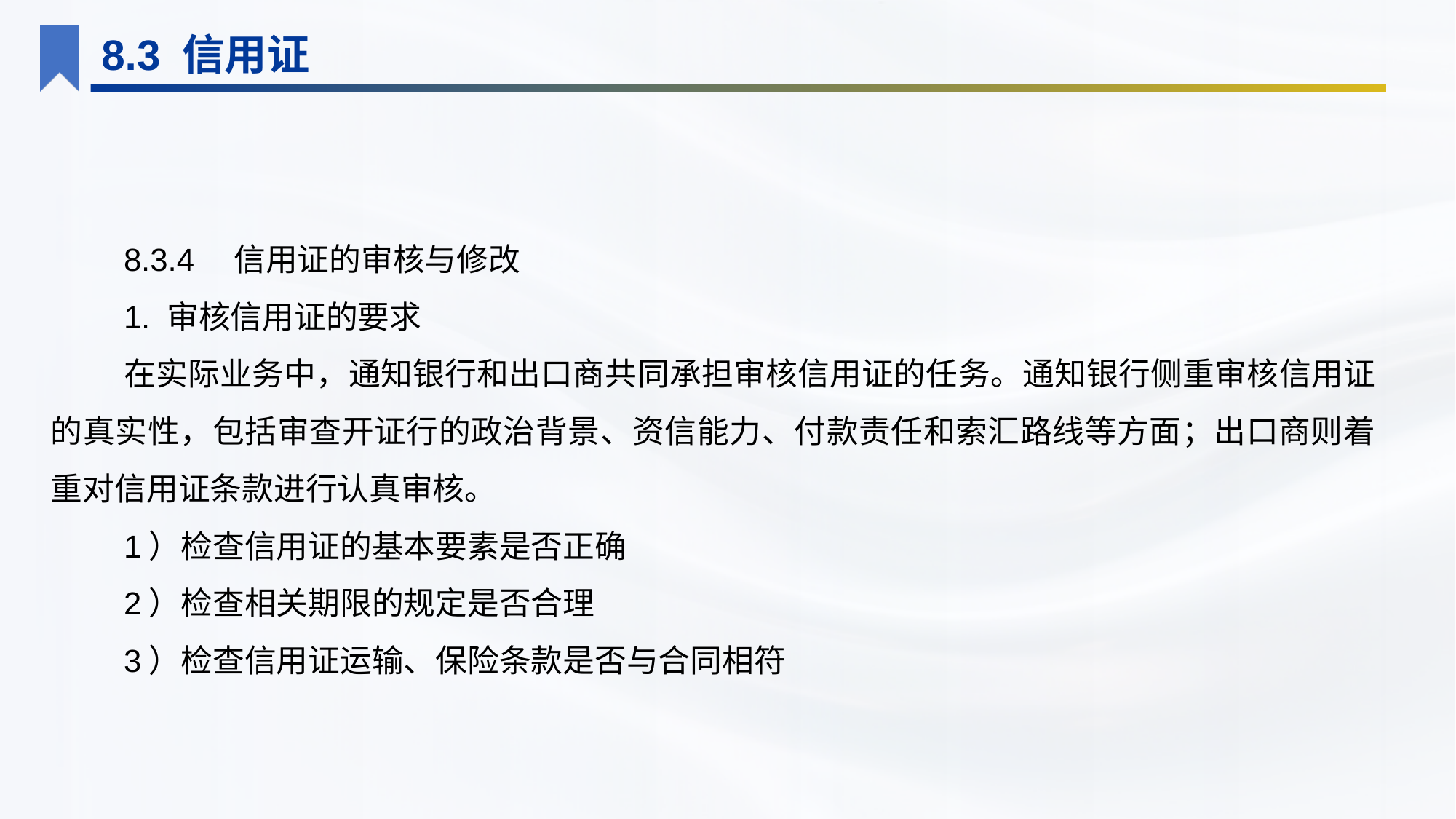

8.3 信用证
8.3.4　信用证的审核与修改
1. 审核信用证的要求
在实际业务中，通知银行和出口商共同承担审核信用证的任务。通知银行侧重审核信用证的真实性，包括审查开证行的政治背景、资信能力、付款责任和索汇路线等方面；出口商则着重对信用证条款进行认真审核。
1）检查信用证的基本要素是否正确
2）检查相关期限的规定是否合理
3）检查信用证运输、保险条款是否与合同相符